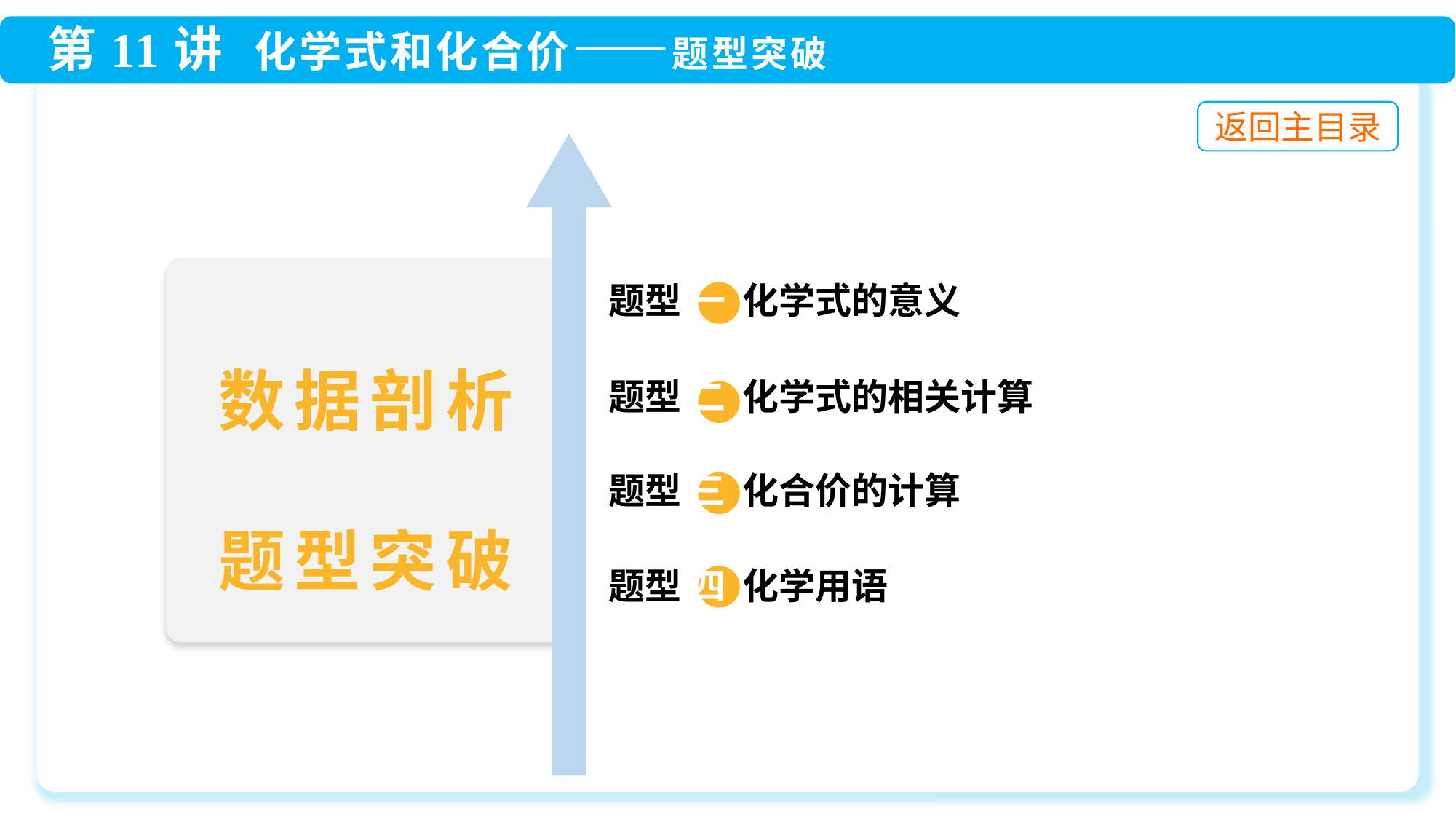

题型 一  化学式的意义
题型 二  化学式的相关计算

数据剖析
题型突破

题型 三  化合价的计算

题型 四  化学用语